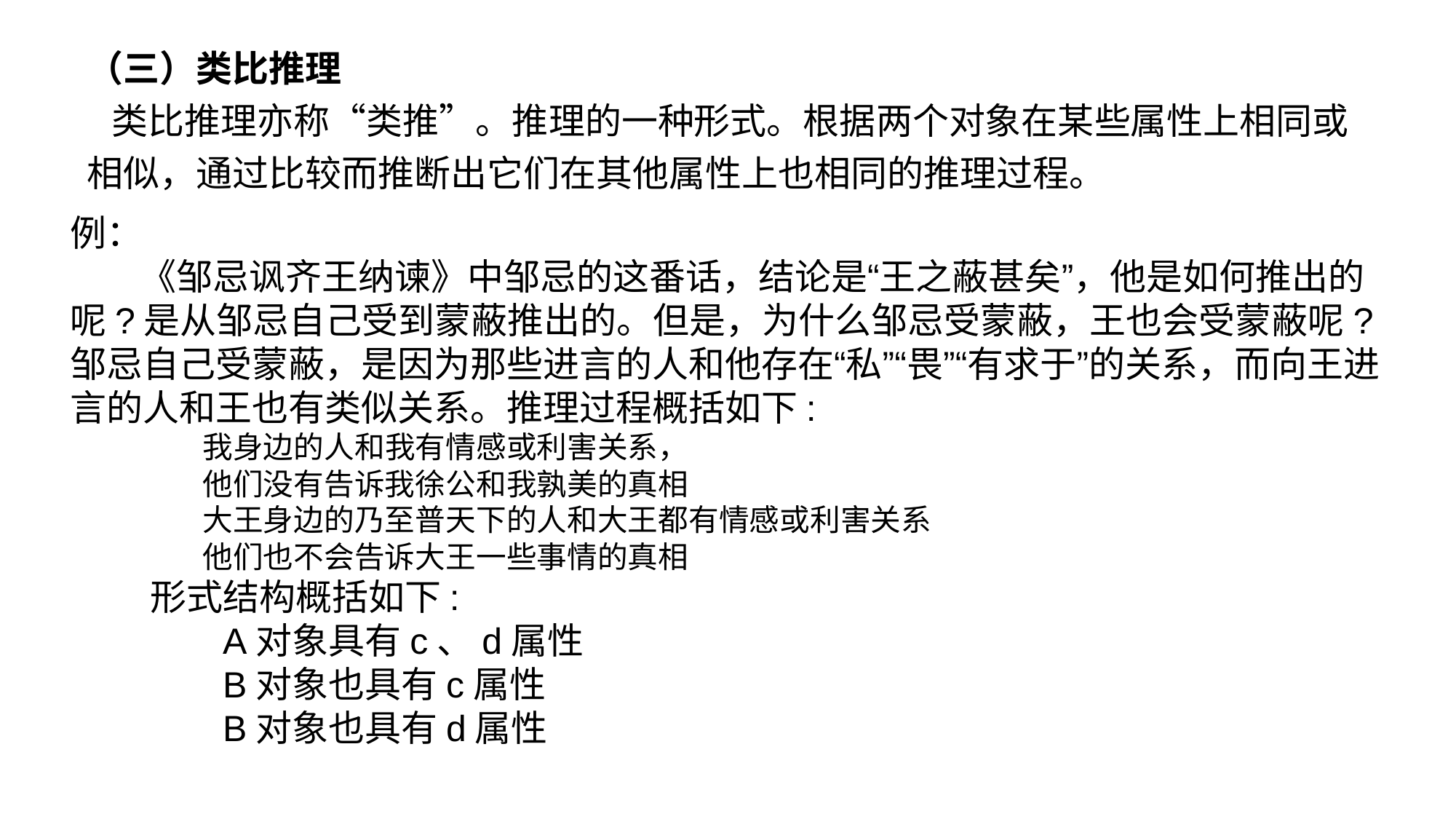

（三）类比推理
  类比推理亦称“类推”。推理的一种形式。根据两个对象在某些属性上相同或相似，通过比较而推断出它们在其他属性上也相同的推理过程。
例：
      《邹忌讽齐王纳谏》中邹忌的这番话，结论是“王之蔽甚矣”，他是如何推出的呢?是从邹忌自己受到蒙蔽推出的。但是，为什么邹忌受蒙蔽，王也会受蒙蔽呢?邹忌自己受蒙蔽，是因为那些进言的人和他存在“私”“畏”“有求于”的关系，而向王进言的人和王也有类似关系。推理过程概括如下:
               我身边的人和我有情感或利害关系，
               他们没有告诉我徐公和我孰美的真相
               大王身边的乃至普天下的人和大王都有情感或利害关系
               他们也不会告诉大王一些事情的真相
       形式结构概括如下:
               A对象具有c、d属性
               B对象也具有c属性
               B对象也具有d属性